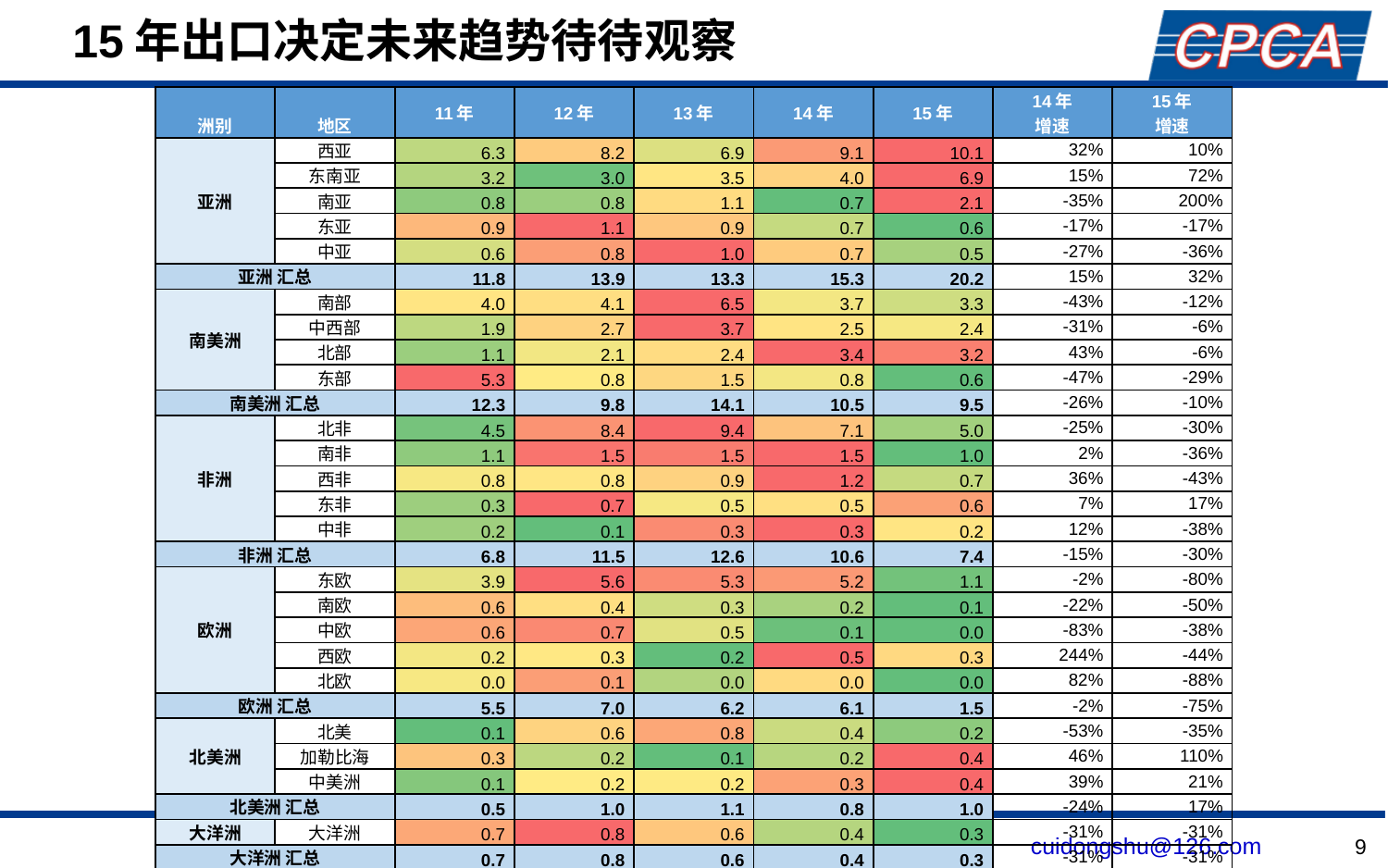

# 15年出口决定未来趋势待待观察
| 洲别 | 地区 | 11年 | 12年 | 13年 | 14年 | 15年 | 14年 增速 | 15年 增速 |
| --- | --- | --- | --- | --- | --- | --- | --- | --- |
| 亚洲 | 西亚 | 6.3 | 8.2 | 6.9 | 9.1 | 10.1 | 32% | 10% |
|  | 东南亚 | 3.2 | 3.0 | 3.5 | 4.0 | 6.9 | 15% | 72% |
|  | 南亚 | 0.8 | 0.8 | 1.1 | 0.7 | 2.1 | -35% | 200% |
|  | 东亚 | 0.9 | 1.1 | 0.9 | 0.7 | 0.6 | -17% | -17% |
|  | 中亚 | 0.6 | 0.8 | 1.0 | 0.7 | 0.5 | -27% | -36% |
| 亚洲 汇总 |  | 11.8 | 13.9 | 13.3 | 15.3 | 20.2 | 15% | 32% |
| 南美洲 | 南部 | 4.0 | 4.1 | 6.5 | 3.7 | 3.3 | -43% | -12% |
|  | 中西部 | 1.9 | 2.7 | 3.7 | 2.5 | 2.4 | -31% | -6% |
|  | 北部 | 1.1 | 2.1 | 2.4 | 3.4 | 3.2 | 43% | -6% |
|  | 东部 | 5.3 | 0.8 | 1.5 | 0.8 | 0.6 | -47% | -29% |
| 南美洲 汇总 |  | 12.3 | 9.8 | 14.1 | 10.5 | 9.5 | -26% | -10% |
| 非洲 | 北非 | 4.5 | 8.4 | 9.4 | 7.1 | 5.0 | -25% | -30% |
|  | 南非 | 1.1 | 1.5 | 1.5 | 1.5 | 1.0 | 2% | -36% |
|  | 西非 | 0.8 | 0.8 | 0.9 | 1.2 | 0.7 | 36% | -43% |
|  | 东非 | 0.3 | 0.7 | 0.5 | 0.5 | 0.6 | 7% | 17% |
|  | 中非 | 0.2 | 0.1 | 0.3 | 0.3 | 0.2 | 12% | -38% |
| 非洲 汇总 |  | 6.8 | 11.5 | 12.6 | 10.6 | 7.4 | -15% | -30% |
| 欧洲 | 东欧 | 3.9 | 5.6 | 5.3 | 5.2 | 1.1 | -2% | -80% |
|  | 南欧 | 0.6 | 0.4 | 0.3 | 0.2 | 0.1 | -22% | -50% |
|  | 中欧 | 0.6 | 0.7 | 0.5 | 0.1 | 0.0 | -83% | -38% |
|  | 西欧 | 0.2 | 0.3 | 0.2 | 0.5 | 0.3 | 244% | -44% |
|  | 北欧 | 0.0 | 0.1 | 0.0 | 0.0 | 0.0 | 82% | -88% |
| 欧洲 汇总 |  | 5.5 | 7.0 | 6.2 | 6.1 | 1.5 | -2% | -75% |
| 北美洲 | 北美 | 0.1 | 0.6 | 0.8 | 0.4 | 0.2 | -53% | -35% |
|  | 加勒比海 | 0.3 | 0.2 | 0.1 | 0.2 | 0.4 | 46% | 110% |
|  | 中美洲 | 0.1 | 0.2 | 0.2 | 0.3 | 0.4 | 39% | 21% |
| 北美洲 汇总 |  | 0.5 | 1.0 | 1.1 | 0.8 | 1.0 | -24% | 17% |
| 大洋洲 | 大洋洲 | 0.7 | 0.8 | 0.6 | 0.4 | 0.3 | -31% | -31% |
| 大洋洲 汇总 |  | 0.7 | 0.8 | 0.6 | 0.4 | 0.3 | -31% | -31% |
| 总计 |  | 37.6 | 44.0 | 48.0 | 43.8 | 39.9 | -9% | -9% |
9